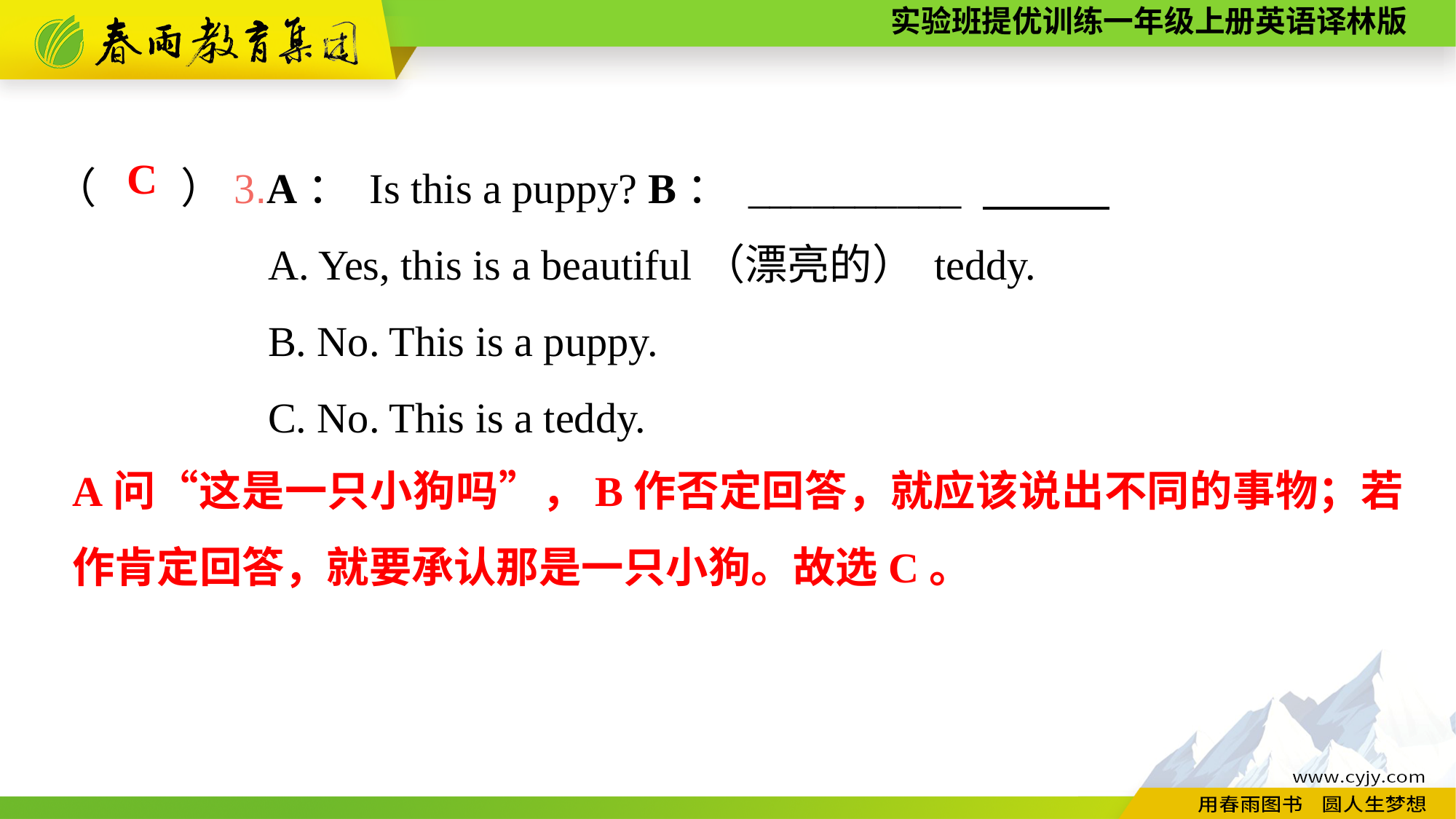

（　　）3.A： Is this a puppy? B： __________
A. Yes, this is a beautiful（漂亮的） teddy.
B. No. This is a puppy.
C. No. This is a teddy.
C
A问“这是一只小狗吗”，B作否定回答，就应该说出不同的事物；若作肯定回答，就要承认那是一只小狗。故选C。